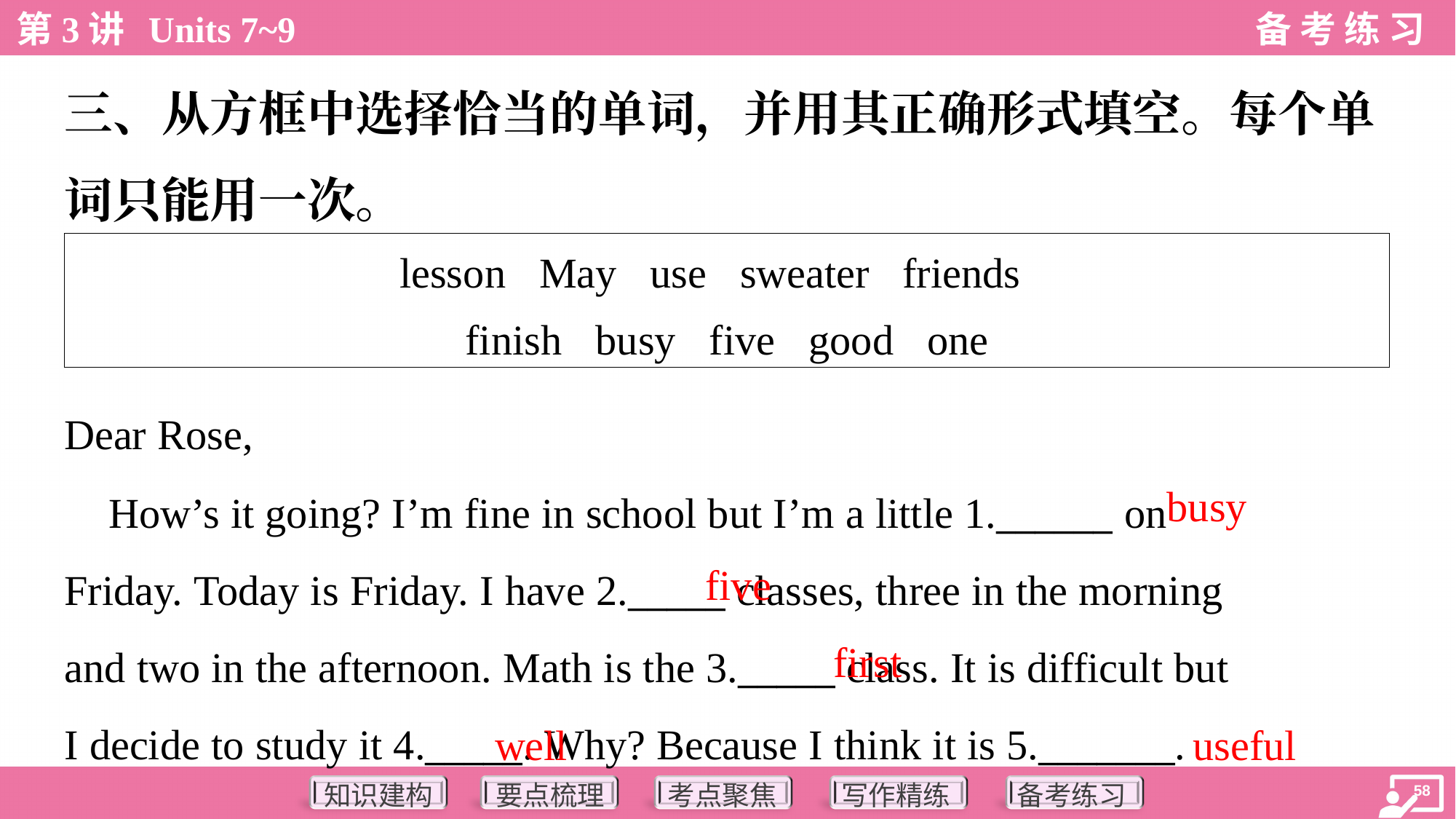

三、从方框中选择恰当的单词，并用其正确形式填空。每个单
词只能用一次。
| lesson May use sweater friends finish busy five good one |
| --- |
Dear Rose,
busy
    How’s it going? I’m fine in school but I’m a little 1.______ on
Friday. Today is Friday. I have 2._____ classes, three in the morning
and two in the afternoon. Math is the 3._____ class. It is difficult but
I decide to study it 4._____. Why? Because I think it is 5._______.

five
first
well
useful